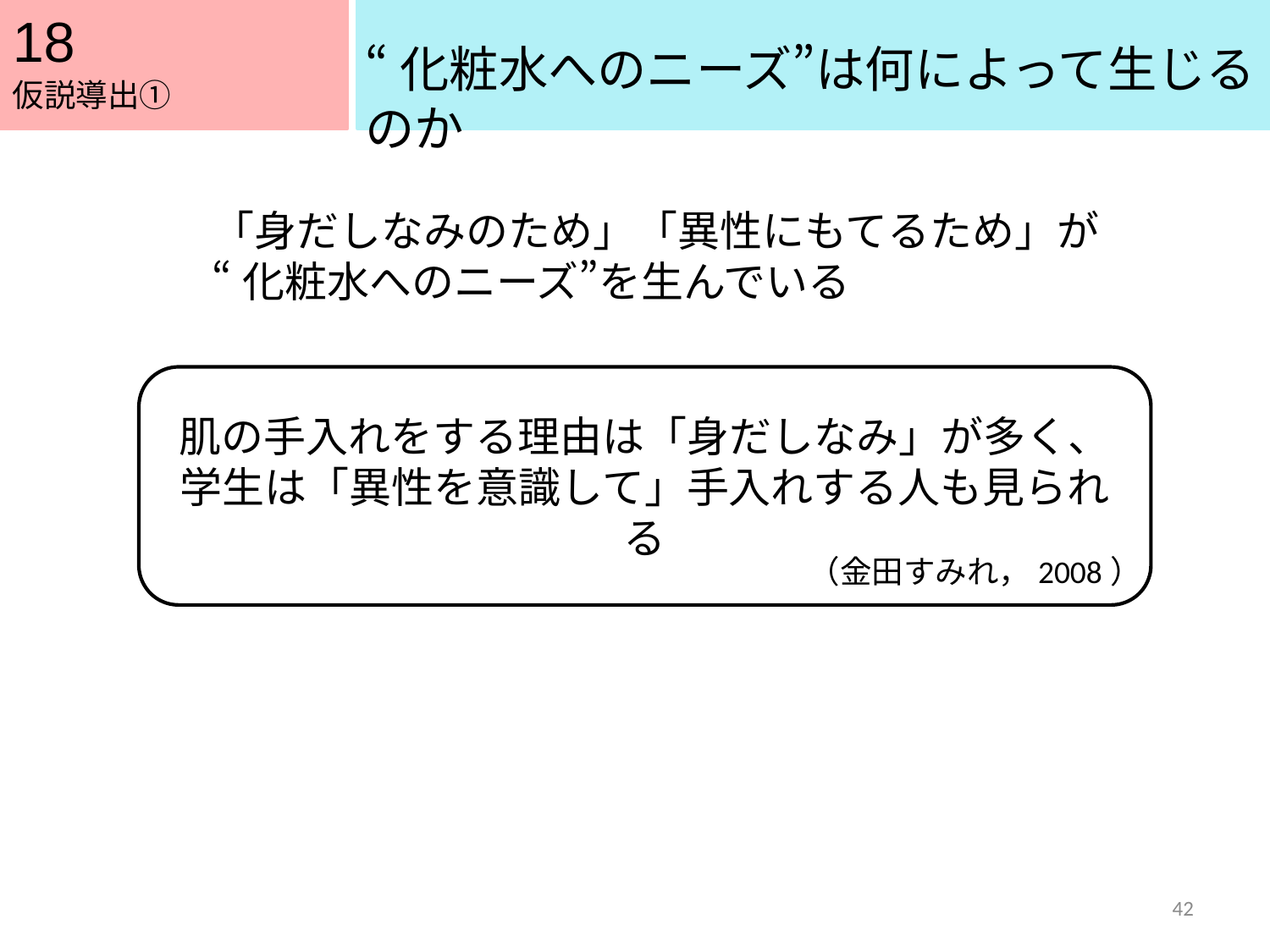

18

“化粧水へのニーズ”は何によって生じるのか
仮説導出①
「身だしなみのため」「異性にもてるため」が
“化粧水へのニーズ”を生んでいる
肌の手入れをする理由は「身だしなみ」が多く、
学生は「異性を意識して」手入れする人も見られる
（金田すみれ，2008）
42